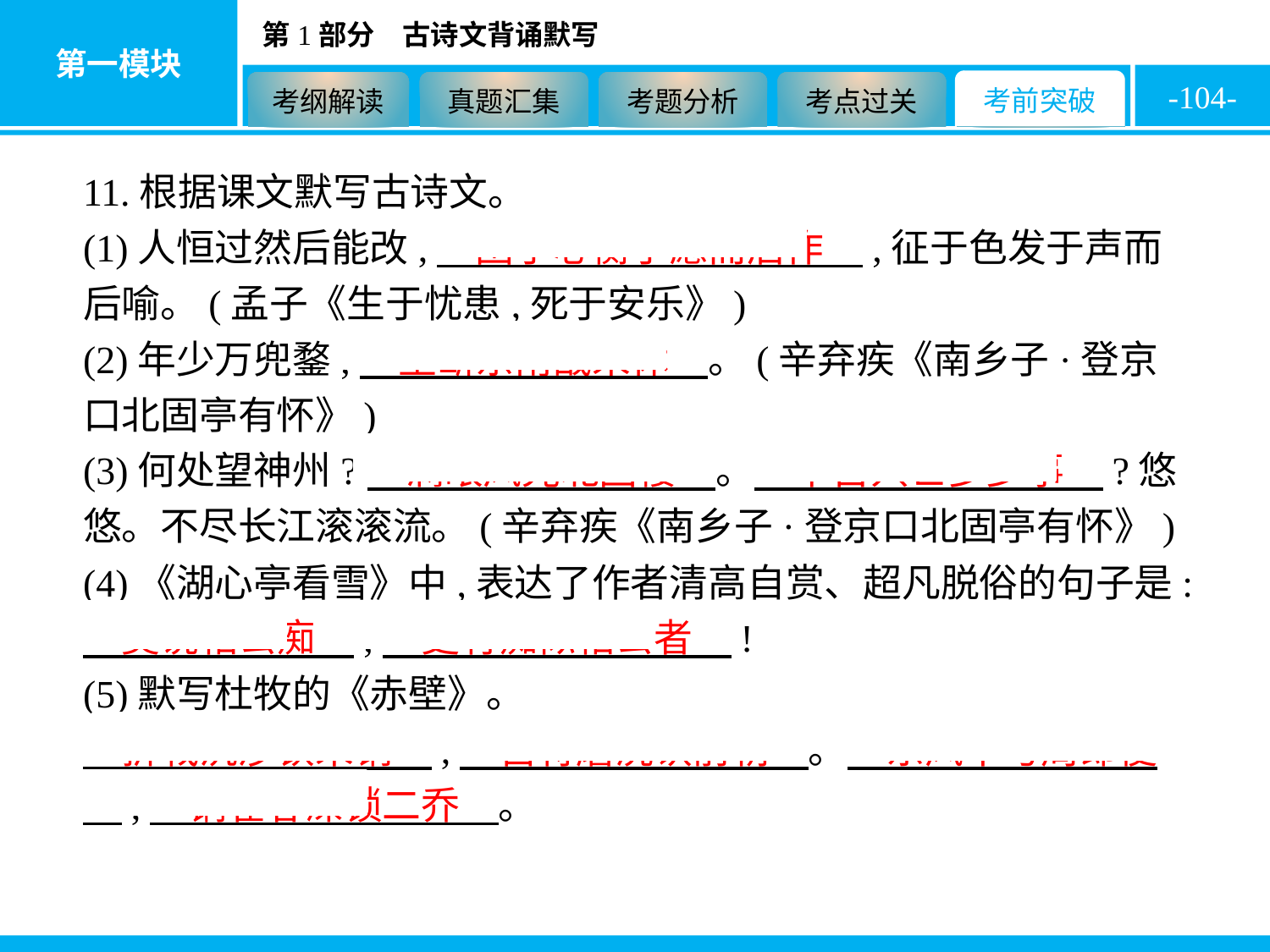

-104-
11.根据课文默写古诗文。
(1)人恒过然后能改,　困于心衡于虑而后作　,征于色发于声而后喻。(孟子《生于忧患,死于安乐》)
(2)年少万兜鍪,　坐断东南战未休　。(辛弃疾《南乡子·登京口北固亭有怀》)
(3)何处望神州?　满眼风光北固楼　。　千古兴亡多少事　?悠悠。不尽长江滚滚流。(辛弃疾《南乡子·登京口北固亭有怀》)
(4)《湖心亭看雪》中,表达了作者清高自赏、超凡脱俗的句子是:　莫说相公痴　,　更有痴似相公者　!
(5)默写杜牧的《赤壁》。
　折戟沉沙铁未销　,　自将磨洗认前朝　。　东风不与周郎便　,　铜雀春深锁二乔　。